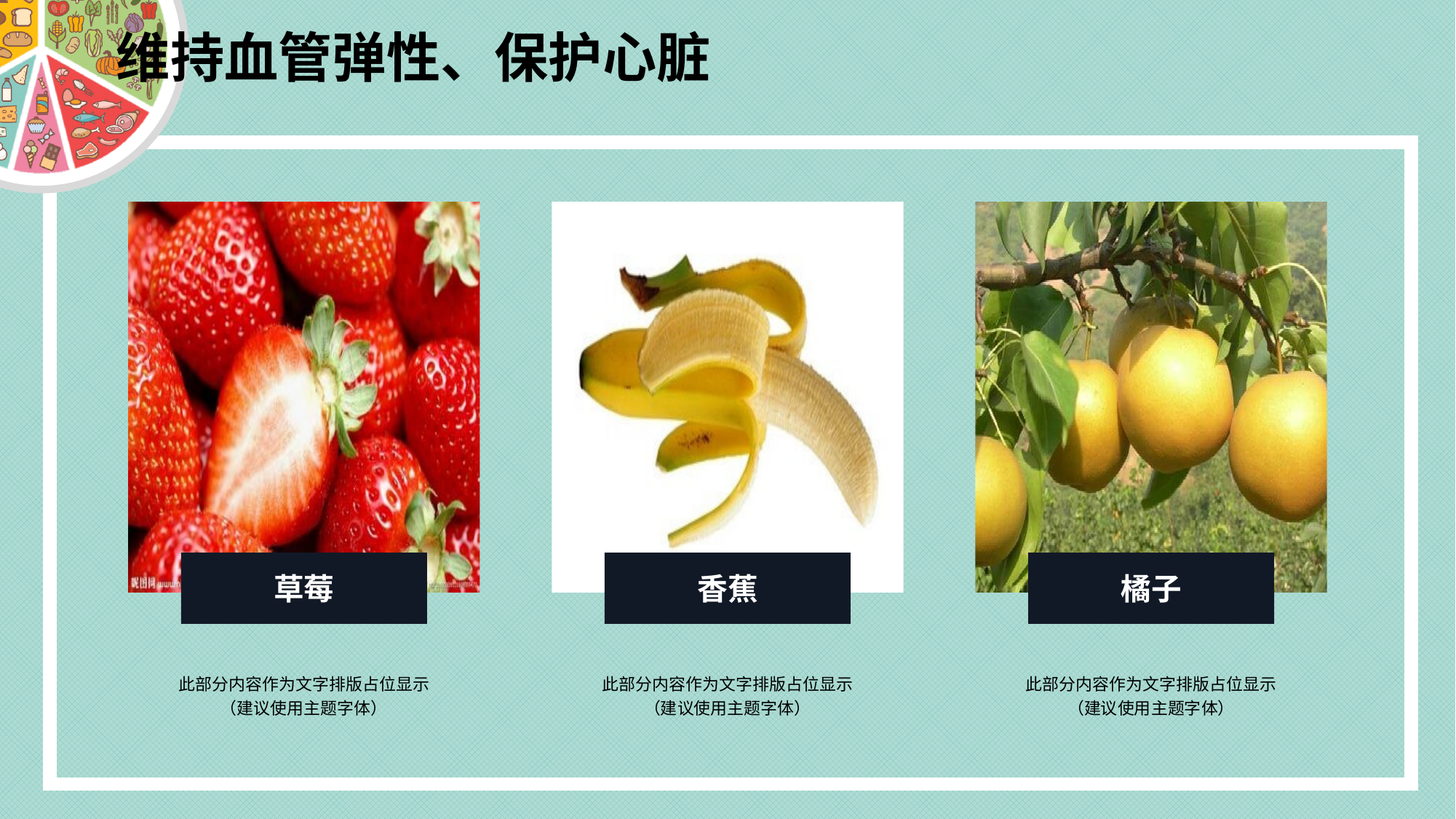

# 维持血管弹性、保护心脏

草莓
香蕉
橘子
此部分内容作为文字排版占位显示
（建议使用主题字体）
此部分内容作为文字排版占位显示
（建议使用主题字体）
此部分内容作为文字排版占位显示
（建议使用主题字体）